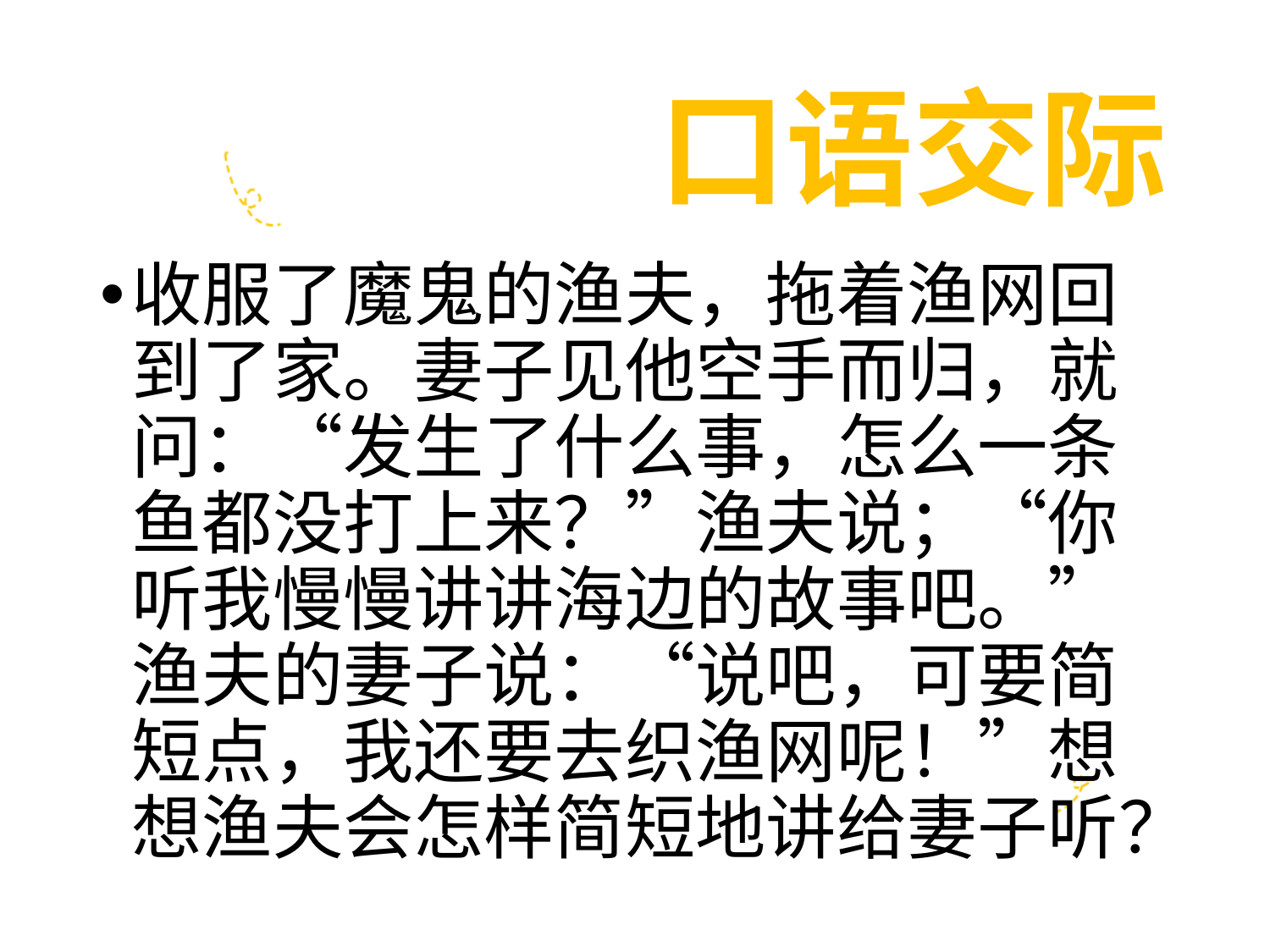

口语交际
收服了魔鬼的渔夫，拖着渔网回到了家。妻子见他空手而归，就问：“发生了什么事，怎么一条鱼都没打上来？”渔夫说；“你听我慢慢讲讲海边的故事吧。”渔夫的妻子说：“说吧，可要简短点，我还要去织渔网呢！”想想渔夫会怎样简短地讲给妻子听？